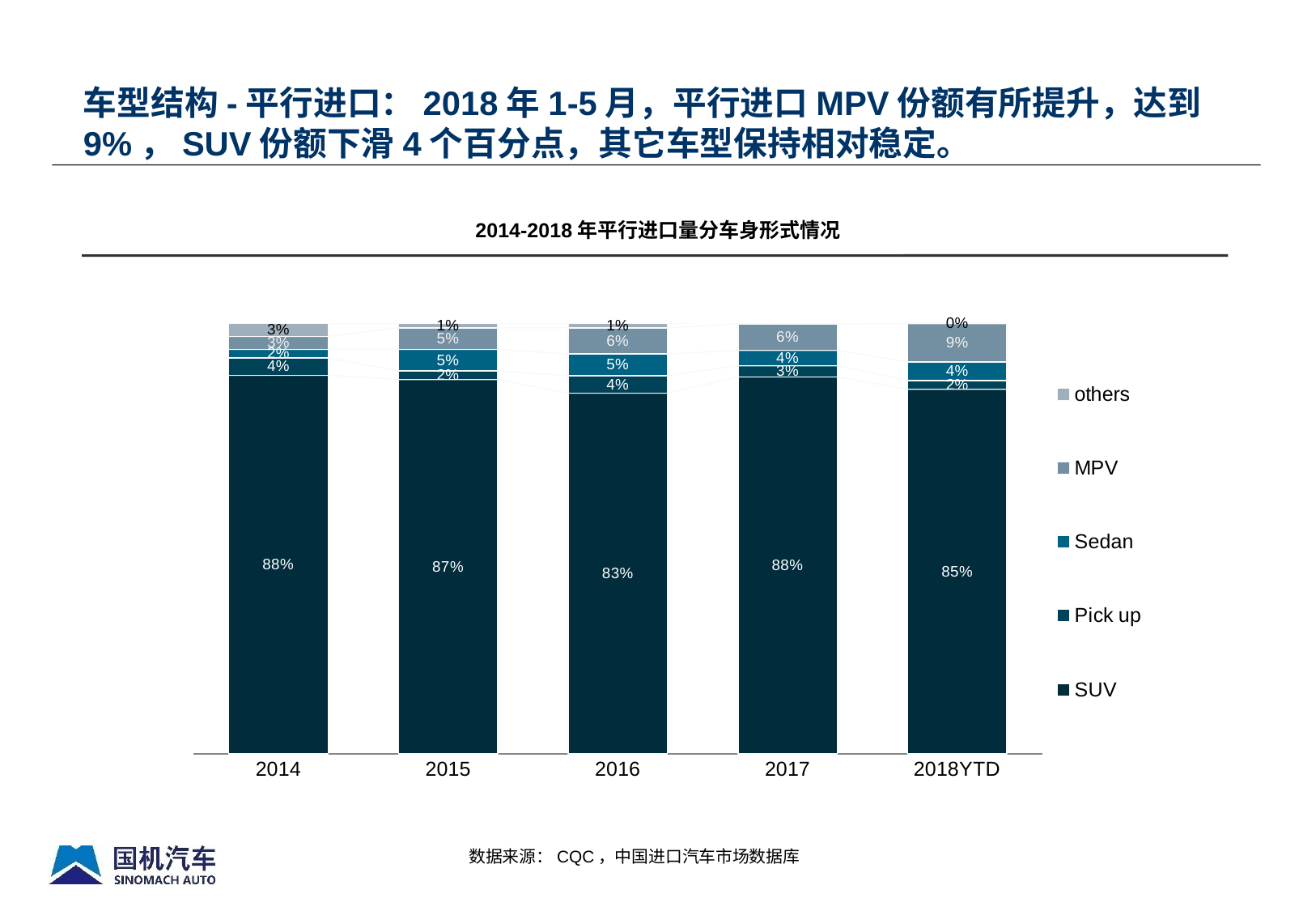

车型结构-平行进口：2018年1-5月，平行进口MPV份额有所提升，达到9%，SUV份额下滑4个百分点，其它车型保持相对稳定。
2014-2018年平行进口量分车身形式情况

### Chart

| Category | SUV | Pick up | Sedan | MPV | others |
|---|---|---|---|---|---|
| 2014 | 0.88 | 0.04 | 0.02 | 0.03 | 0.03 |
| 2015 | 0.870000000000001 | 0.02 | 0.05 | 0.05 | 0.01 |
| 2016 | 0.830000000000001 | 0.04 | 0.05 | 0.06 | 0.01 |
| 2017 | 0.875875875875879 | 0.0262287604059757 | 0.0356685799723774 | 0.0615362197640679 | 0.000690563981703224 |
| 2018YTD | 0.850000000000001 | 0.02 | 0.0437392452679179 | 0.0895994237464488 | 0.0 |
数据来源：CQC，中国进口汽车市场数据库